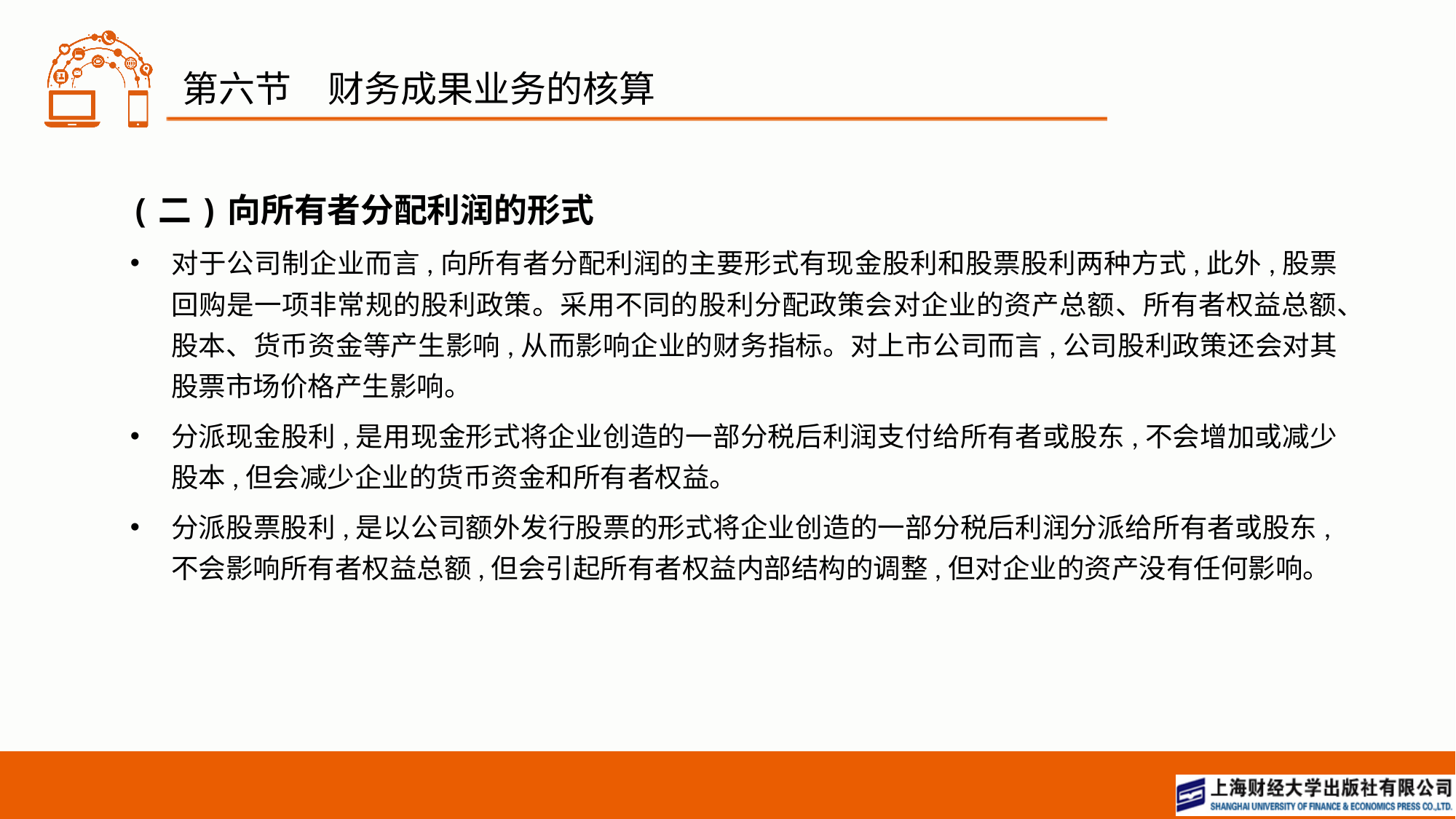

# 第六节　财务成果业务的核算
(二)向所有者分配利润的形式
对于公司制企业而言,向所有者分配利润的主要形式有现金股利和股票股利两种方式,此外,股票回购是一项非常规的股利政策。采用不同的股利分配政策会对企业的资产总额、所有者权益总额、股本、货币资金等产生影响,从而影响企业的财务指标。对上市公司而言,公司股利政策还会对其股票市场价格产生影响。
分派现金股利,是用现金形式将企业创造的一部分税后利润支付给所有者或股东,不会增加或减少股本,但会减少企业的货币资金和所有者权益。
分派股票股利,是以公司额外发行股票的形式将企业创造的一部分税后利润分派给所有者或股东,不会影响所有者权益总额,但会引起所有者权益内部结构的调整,但对企业的资产没有任何影响。